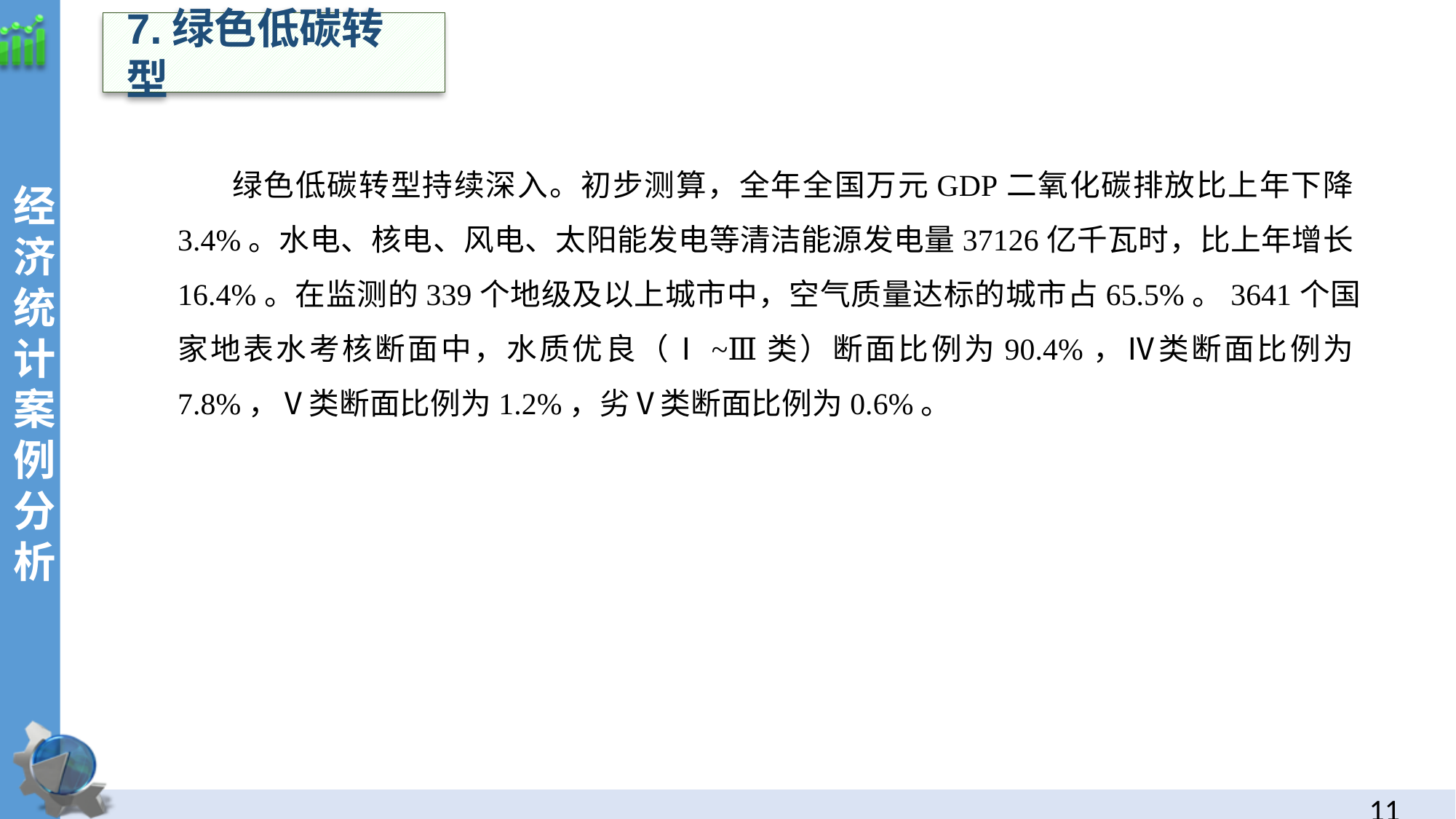

7.绿色低碳转型
经济统计案例分析

绿色低碳转型持续深入。初步测算，全年全国万元GDP二氧化碳排放比上年下降3.4%。水电、核电、风电、太阳能发电等清洁能源发电量37126亿千瓦时，比上年增长16.4%。在监测的339个地级及以上城市中，空气质量达标的城市占65.5%。3641个国家地表水考核断面中，水质优良（Ⅰ~Ⅲ类）断面比例为90.4%，Ⅳ类断面比例为7.8%，Ⅴ类断面比例为1.2%，劣Ⅴ类断面比例为0.6%。

11